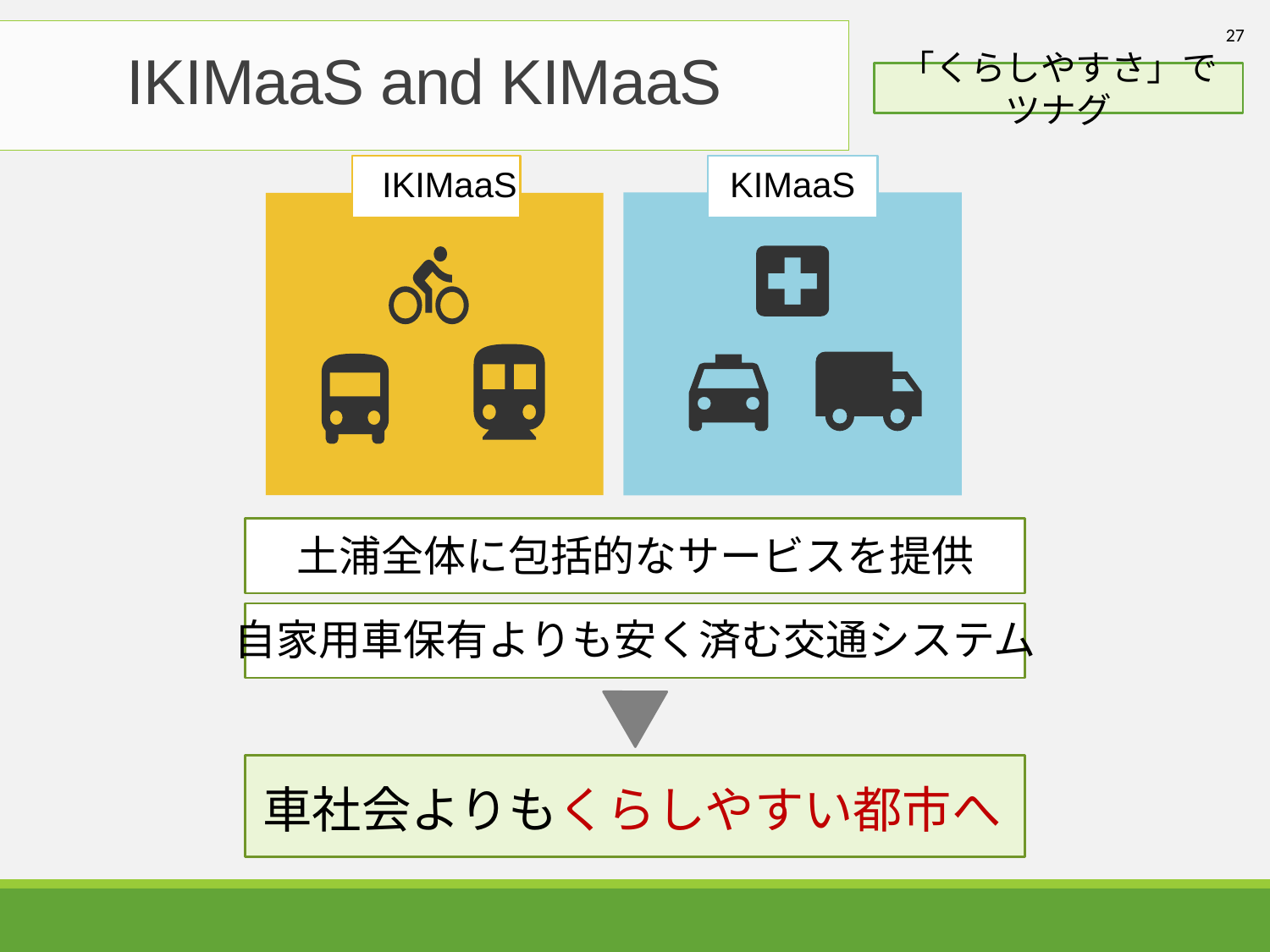

27
IKIMaaS and KIMaaS
「くらしやすさ」でツナグ
IKIMaaS

KIMaaS

土浦全体に包括的なサービスを提供

自家用車保有よりも安く済む交通システム

車社会よりもくらしやすい都市へ